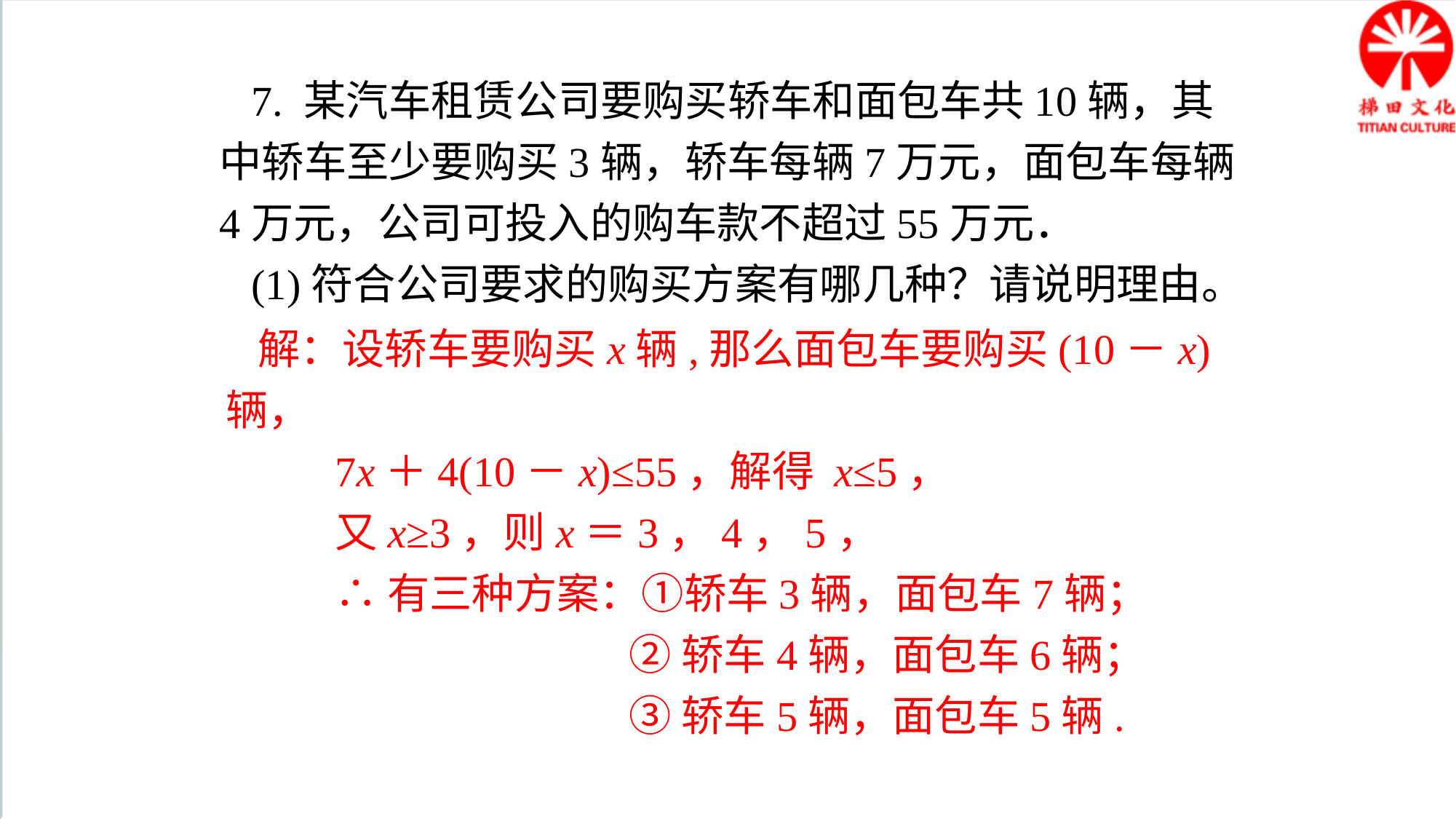

7. 某汽车租赁公司要购买轿车和面包车共10辆，其中轿车至少要购买3辆，轿车每辆7万元，面包车每辆4万元，公司可投入的购车款不超过55万元．
(1)符合公司要求的购买方案有哪几种？请说明理由。
解：设轿车要购买x辆,那么面包车要购买(10－x)辆，
	7x＋4(10－x)≤55，解得 x≤5，
	又x≥3，则x＝3，4，5，
	∴有三种方案：①轿车3辆，面包车7辆；
			        ②轿车4辆，面包车6辆；
			        ③轿车5辆，面包车5辆.